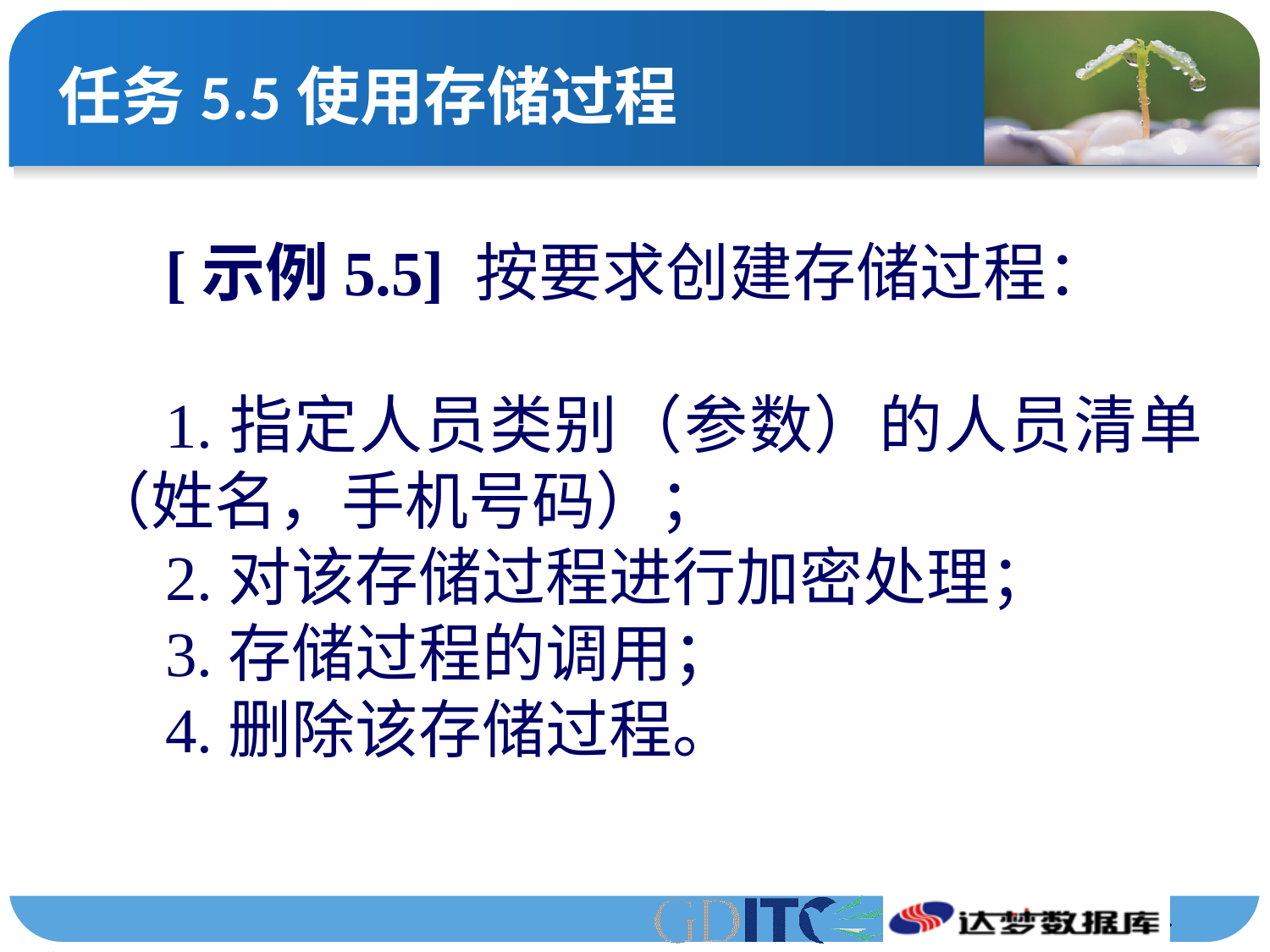

# 任务5.5使用存储过程
[示例5.5] 按要求创建存储过程：

1.指定人员类别（参数）的人员清单（姓名，手机号码）；
2.对该存储过程进行加密处理；
3.存储过程的调用；
4.删除该存储过程。